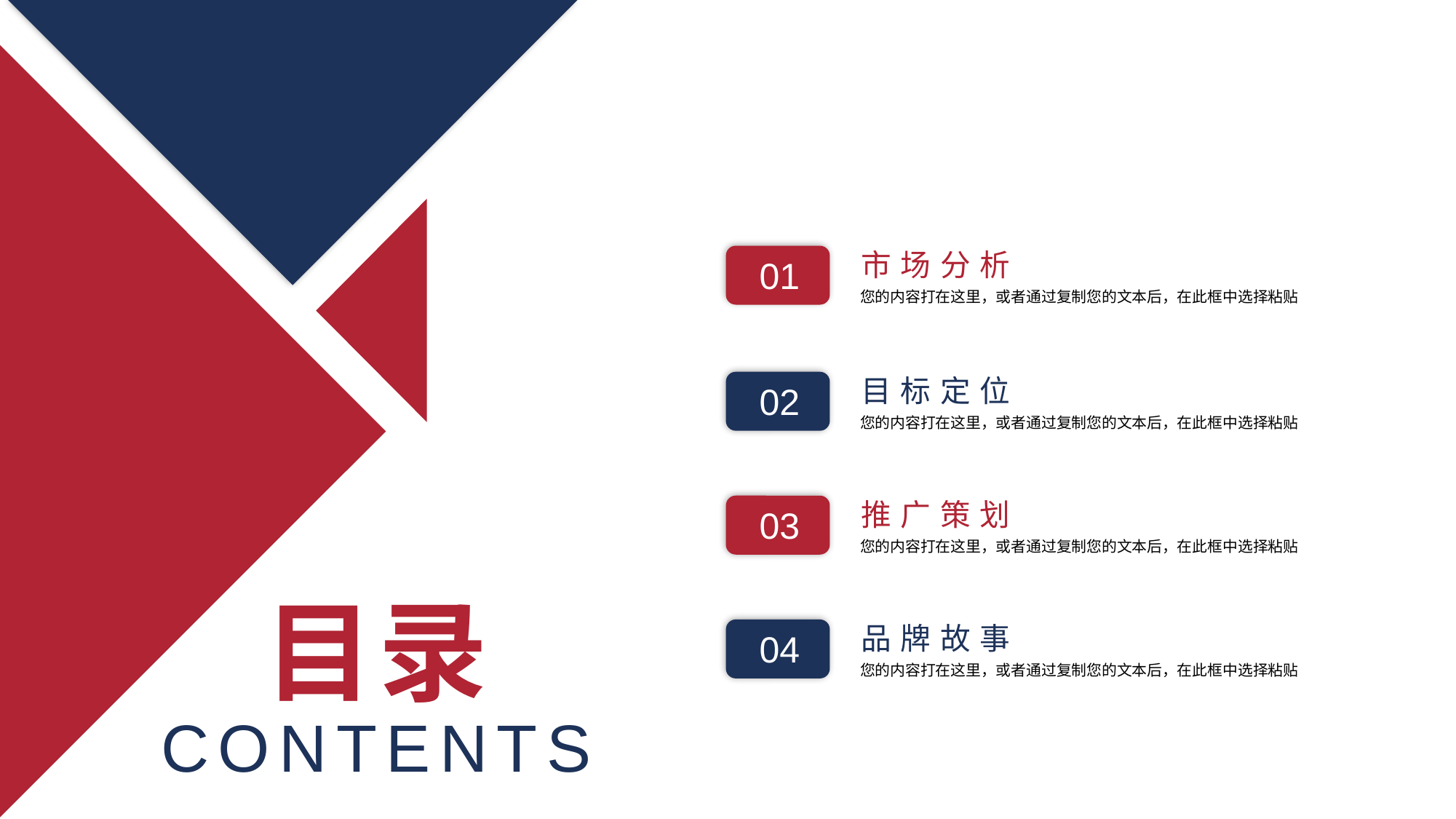

市场分析
您的内容打在这里，或者通过复制您的文本后，在此框中选择粘贴

01
目标定位
您的内容打在这里，或者通过复制您的文本后，在此框中选择粘贴

02
推广策划
您的内容打在这里，或者通过复制您的文本后，在此框中选择粘贴

03
目录
品牌故事
您的内容打在这里，或者通过复制您的文本后，在此框中选择粘贴

04
CONTENTS